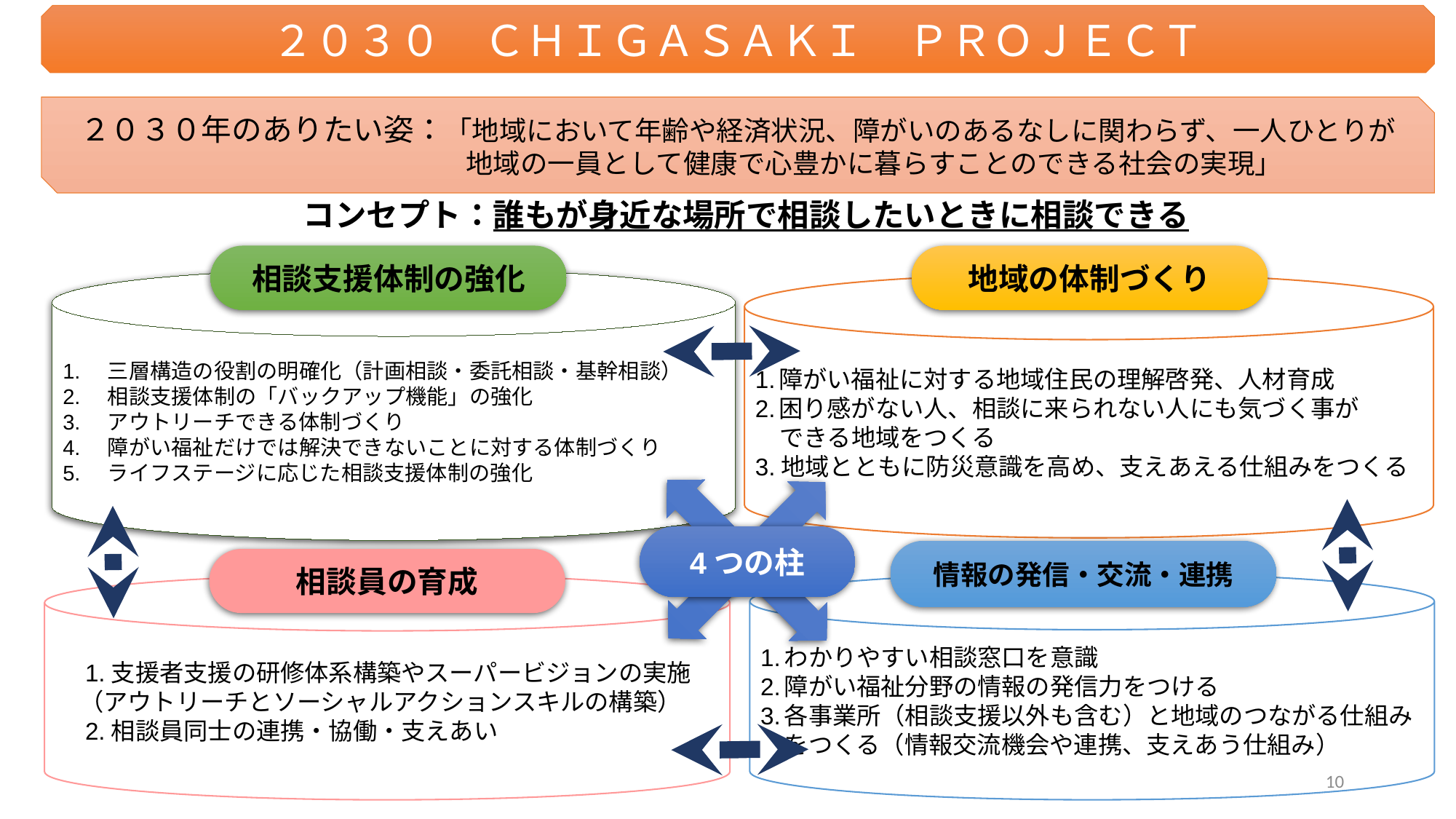

２０３０　ＣＨＩＧＡＳＡＫＩ　ＰＲＯＪＥＣＴ
２０３０年のありたい姿：「地域において年齢や経済状況、障がいのあるなしに関わらず、一人ひとりが
　　　　　　　　　　地域の一員として健康で心豊かに暮らすことのできる社会の実現」
コンセプト：誰もが身近な場所で相談したいときに相談できる
相談支援体制の強化
地域の体制づくり
　三層構造の役割の明確化（計画相談・委託相談・基幹相談）
　相談支援体制の「バックアップ機能」の強化
　アウトリーチできる体制づくり
　障がい福祉だけでは解決できないことに対する体制づくり
　ライフステージに応じた相談支援体制の強化
障がい福祉に対する地域住民の理解啓発、人材育成
困り感がない人、相談に来られない人にも気づく事が
　できる地域をつくる
3.地域とともに防災意識を高め、支えあえる仕組みをつくる

4つの柱

情報の発信・交流・連携
相談員の育成
わかりやすい相談窓口を意識
障がい福祉分野の情報の発信力をつける
各事業所（相談支援以外も含む）と地域のつながる仕組みをつくる（情報交流機会や連携、支えあう仕組み）
　1.支援者支援の研修体系構築やスーパービジョンの実施
　（アウトリーチとソーシャルアクションスキルの構築）
　2.相談員同士の連携・協働・支えあい

10